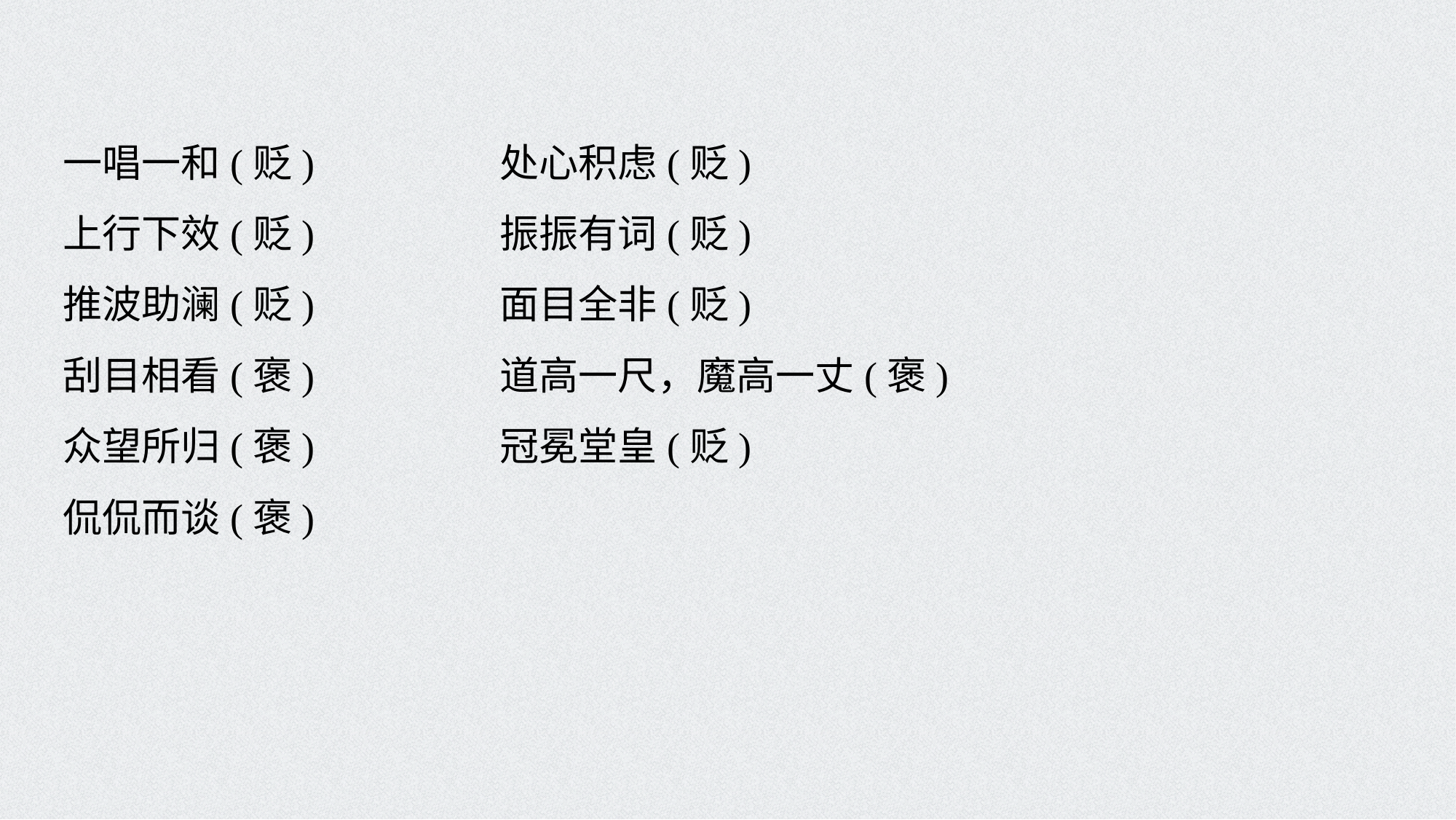

一唱一和(贬)  		处心积虑(贬)
上行下效(贬)  		振振有词(贬)
推波助澜(贬)  		面目全非(贬)
刮目相看(褒)  		道高一尺，魔高一丈(褒)
众望所归(褒)  		冠冕堂皇(贬)
侃侃而谈(褒)